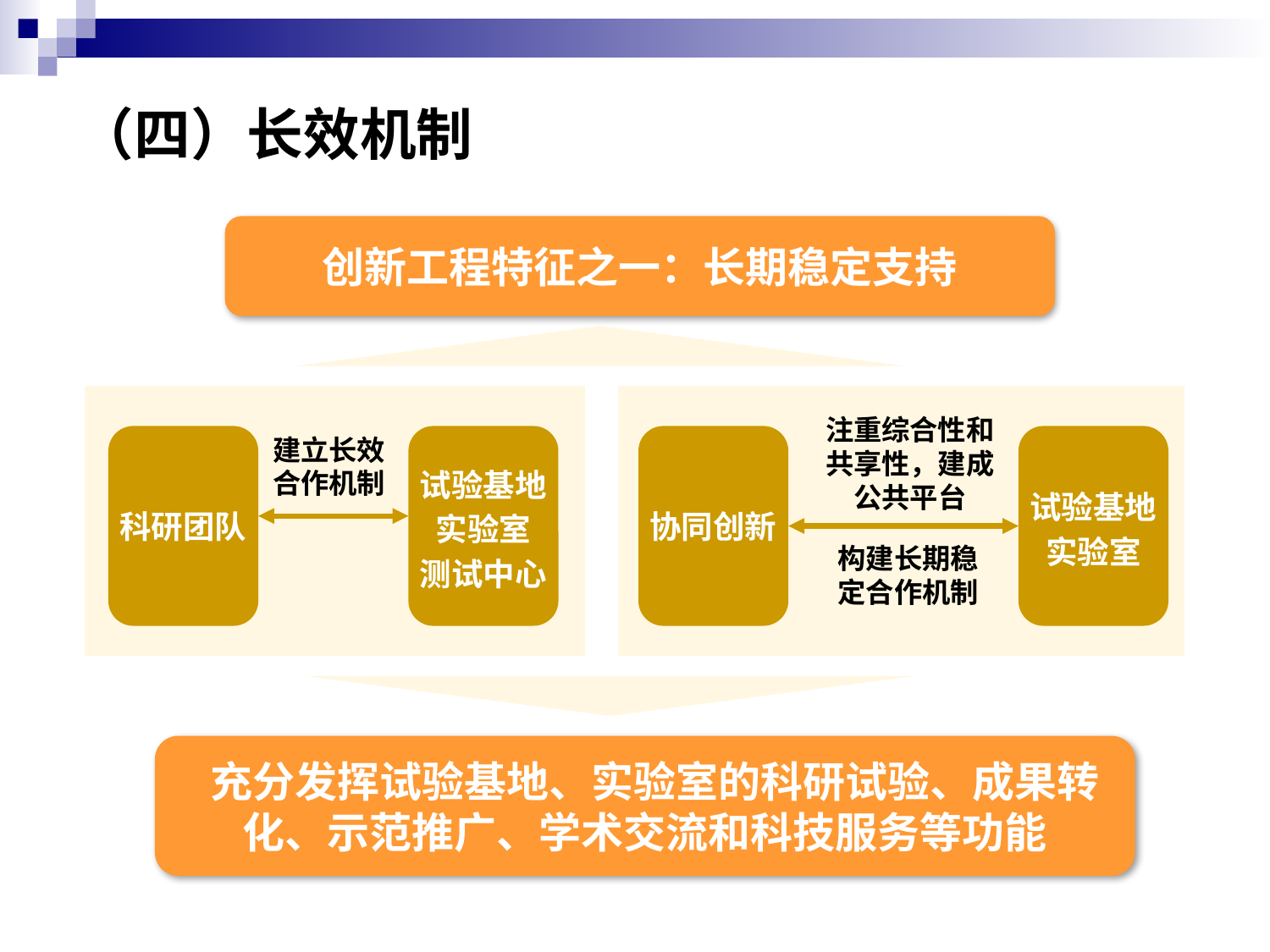

# （四）长效机制
创新工程特征之一：长期稳定支持

注重综合性和共享性，建成公共平台
协同创新
试验基地
实验室
构建长期稳定合作机制
科研团队
建立长效合作机制
试验基地
实验室
测试中心

 充分发挥试验基地、实验室的科研试验、成果转化、示范推广、学术交流和科技服务等功能